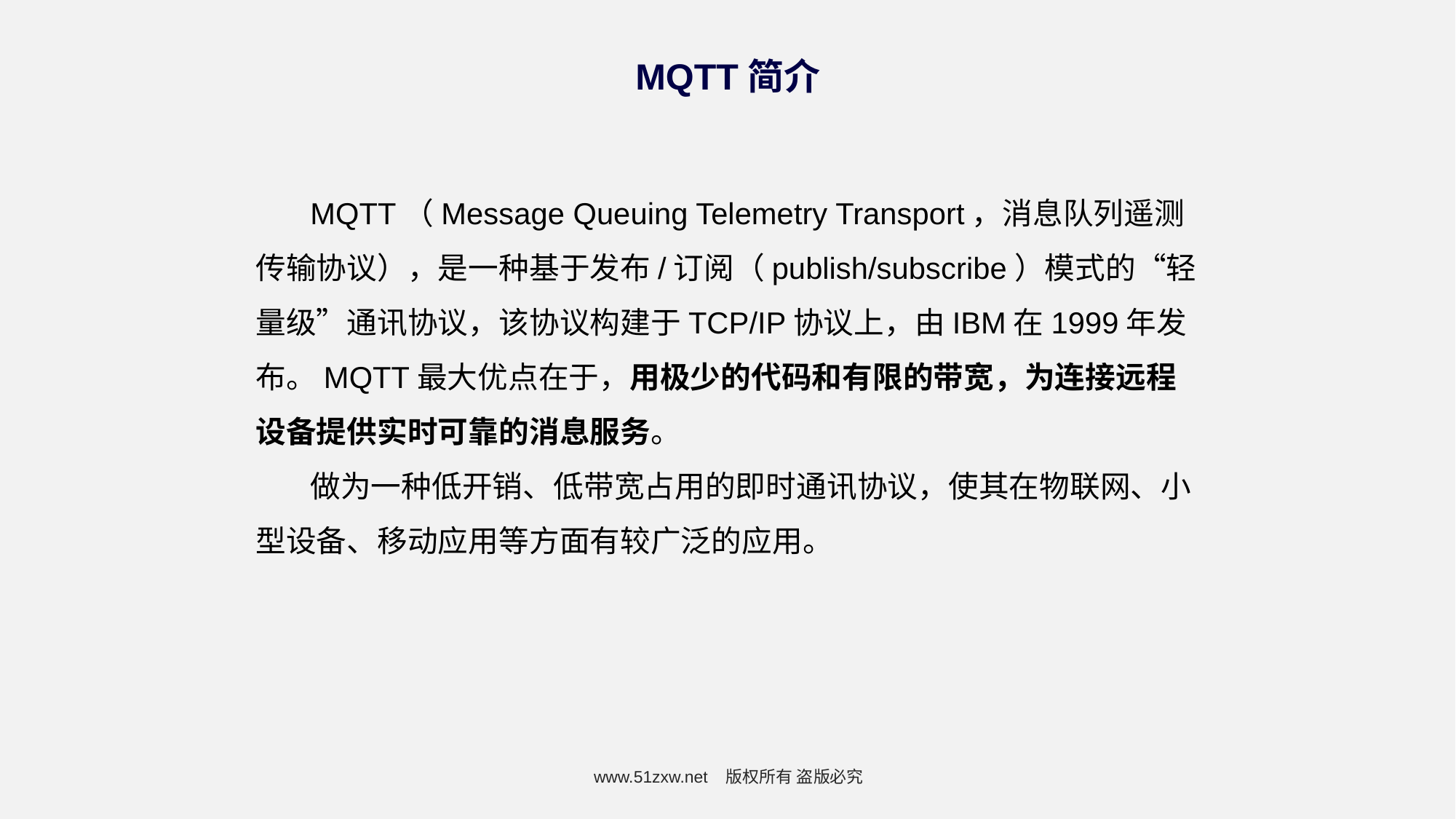

MQTT简介
MQTT（Message Queuing Telemetry Transport，消息队列遥测传输协议），是一种基于发布/订阅（publish/subscribe）模式的“轻量级”通讯协议，该协议构建于TCP/IP协议上，由IBM在1999年发布。MQTT最大优点在于，用极少的代码和有限的带宽，为连接远程设备提供实时可靠的消息服务。
做为一种低开销、低带宽占用的即时通讯协议，使其在物联网、小型设备、移动应用等方面有较广泛的应用。
www.51zxw.net   版权所有 盗版必究